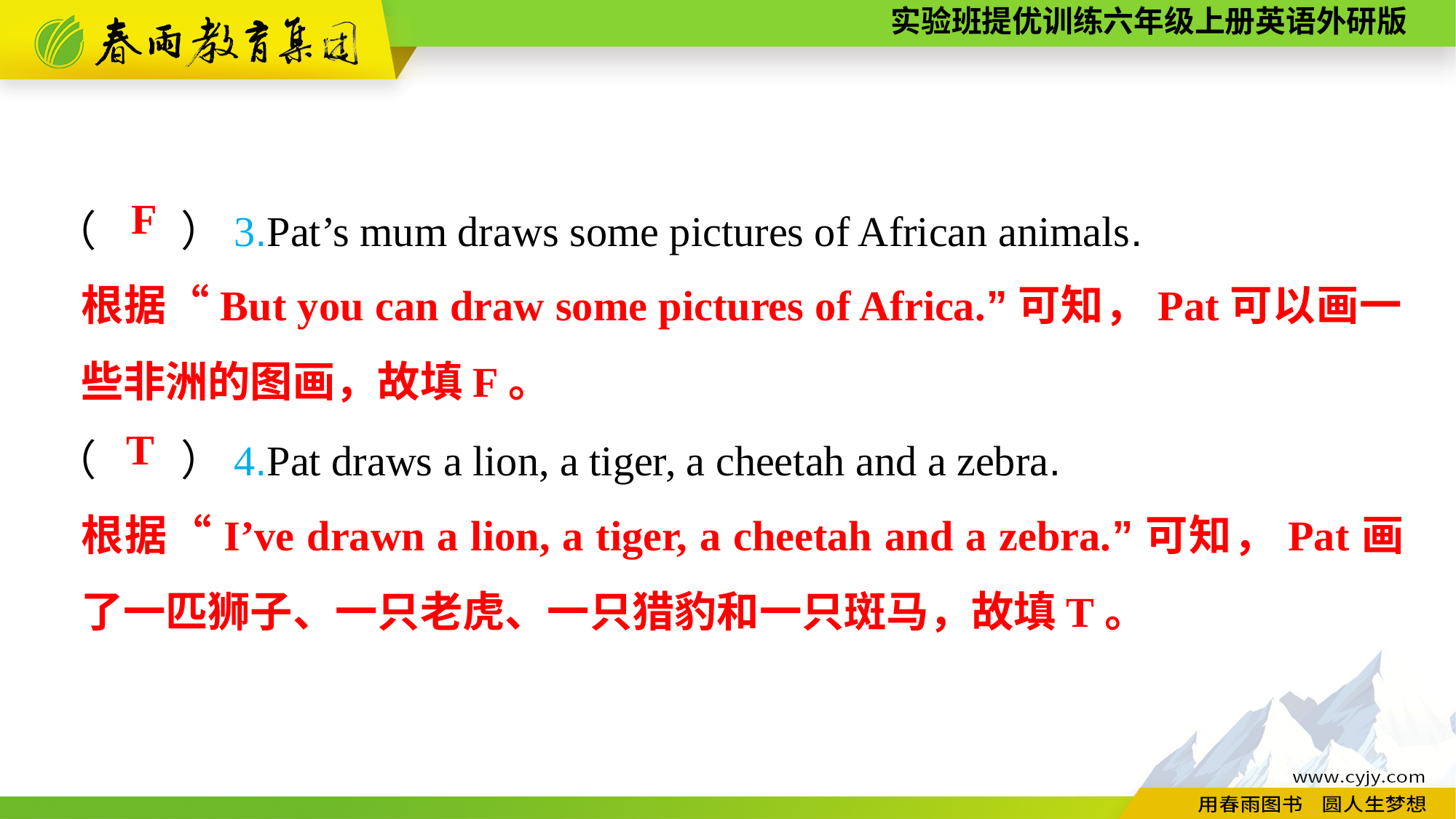

（　　）3.Pat’s mum draws some pictures of African animals.

（　　）4.Pat draws a lion, a tiger, a cheetah and a zebra.
F
根据“But you can draw some pictures of Africa.”可知，Pat可以画一些非洲的图画，故填F。
T
根据“I’ve drawn a lion, a tiger, a cheetah and a zebra.”可知，Pat画了一匹狮子、一只老虎、一只猎豹和一只斑马，故填T。